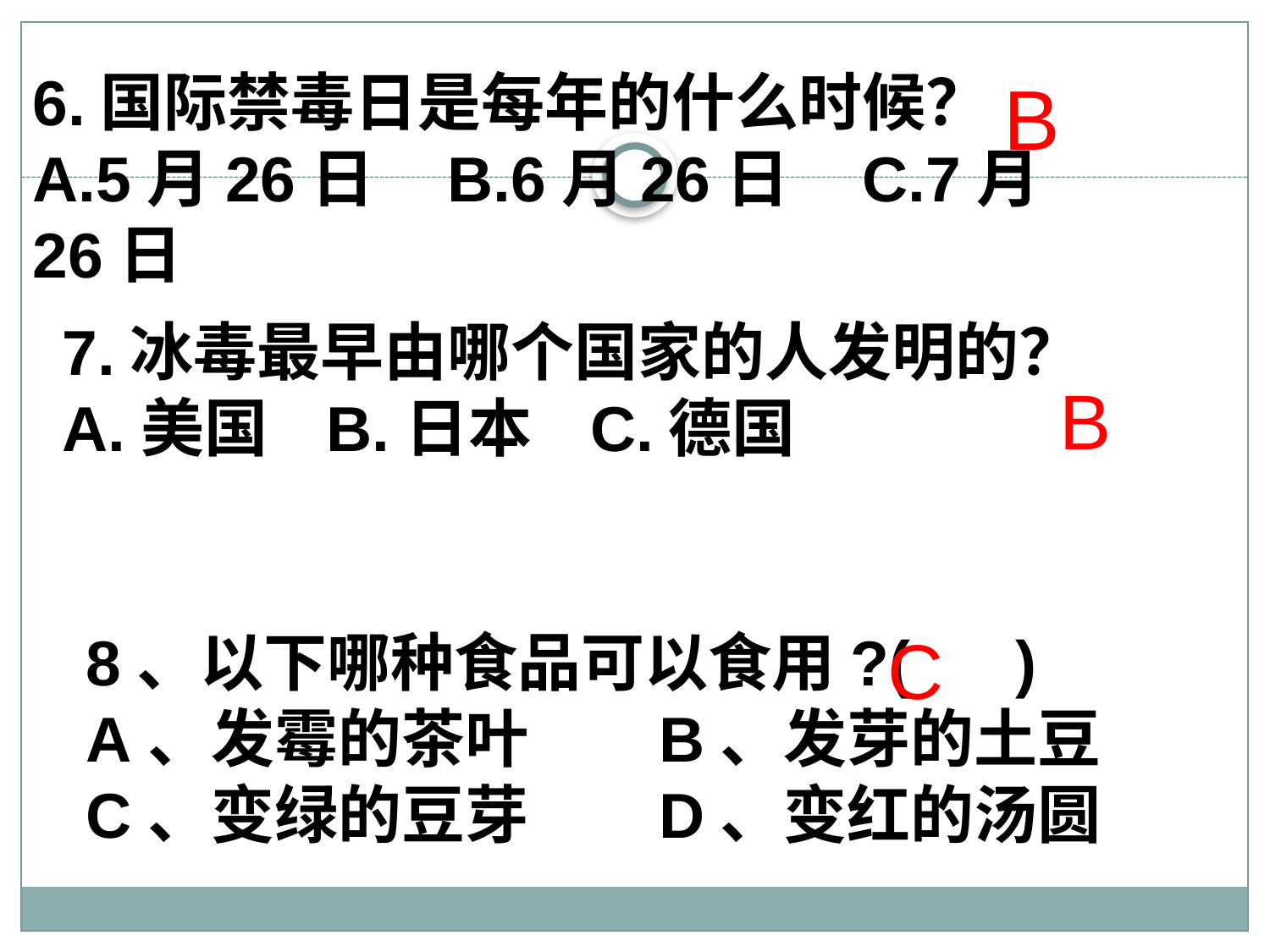

6.国际禁毒日是每年的什么时候？
A.5月26日    B.6月26日    C.7月26日
B
7.冰毒最早由哪个国家的人发明的？
A.美国   B.日本   C.德国
B
C
8、以下哪种食品可以食用?(      )
A、发霉的茶叶        B、发芽的土豆
C、变绿的豆芽        D、变红的汤圆